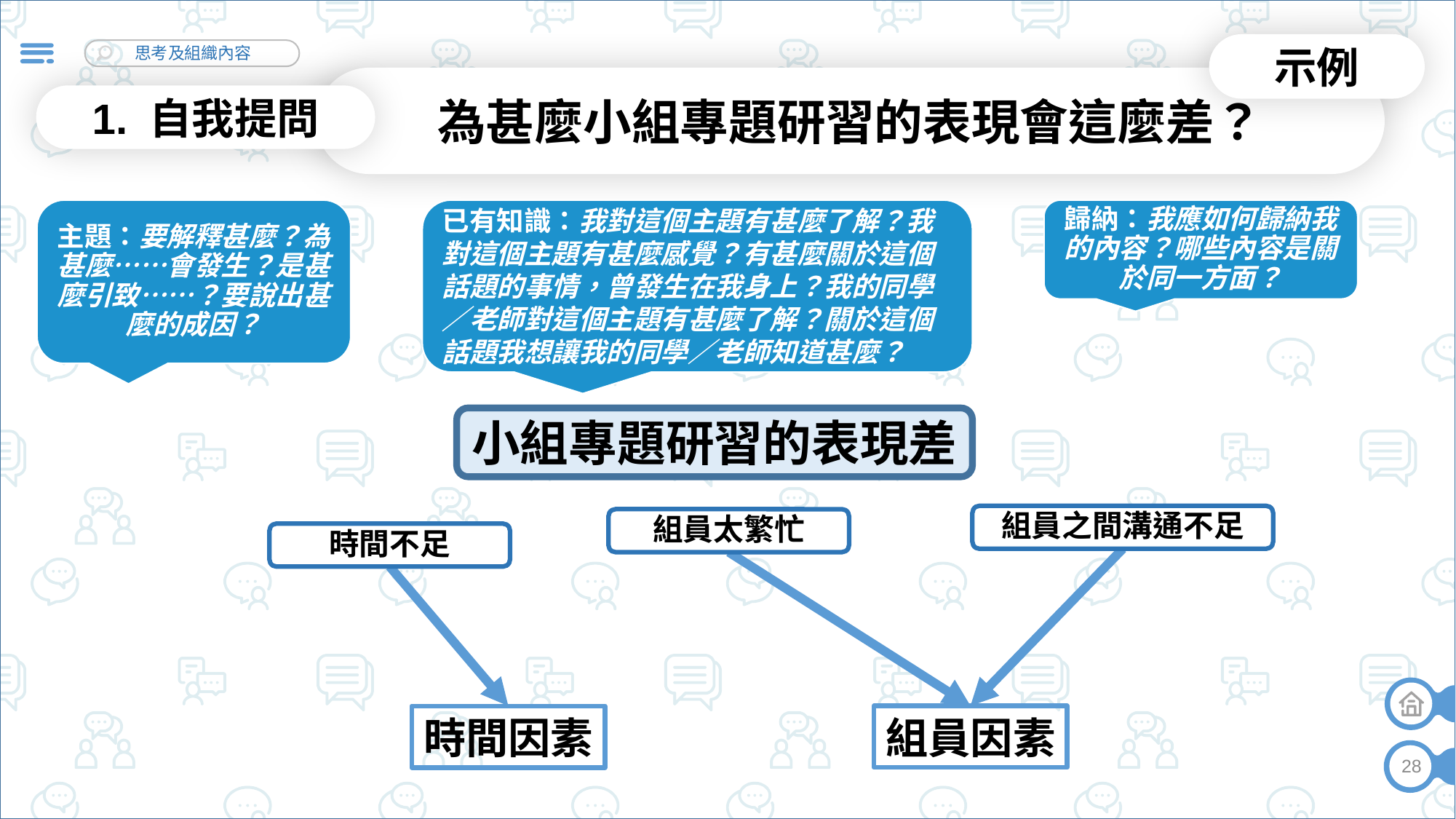

示例
為甚麼小組專題研習的表現會這麼差？
1. 自我提問
已有知識：我對這個主題有甚麼了解？我對這個主題有甚麼感覺？有甚麼關於這個話題的事情，曾發生在我身上？我的同學／老師對這個主題有甚麼了解？關於這個話題我想讓我的同學／老師知道甚麼？
主題：要解釋甚麼？為甚麼……會發生？是甚麼引致……？要說出甚麼的成因？
歸納：我應如何歸納我的內容？哪些內容是關於同一方面？
小組專題研習的表現差

組員之間溝通不足
組員太繁忙
時間不足
組員因素
時間因素
28